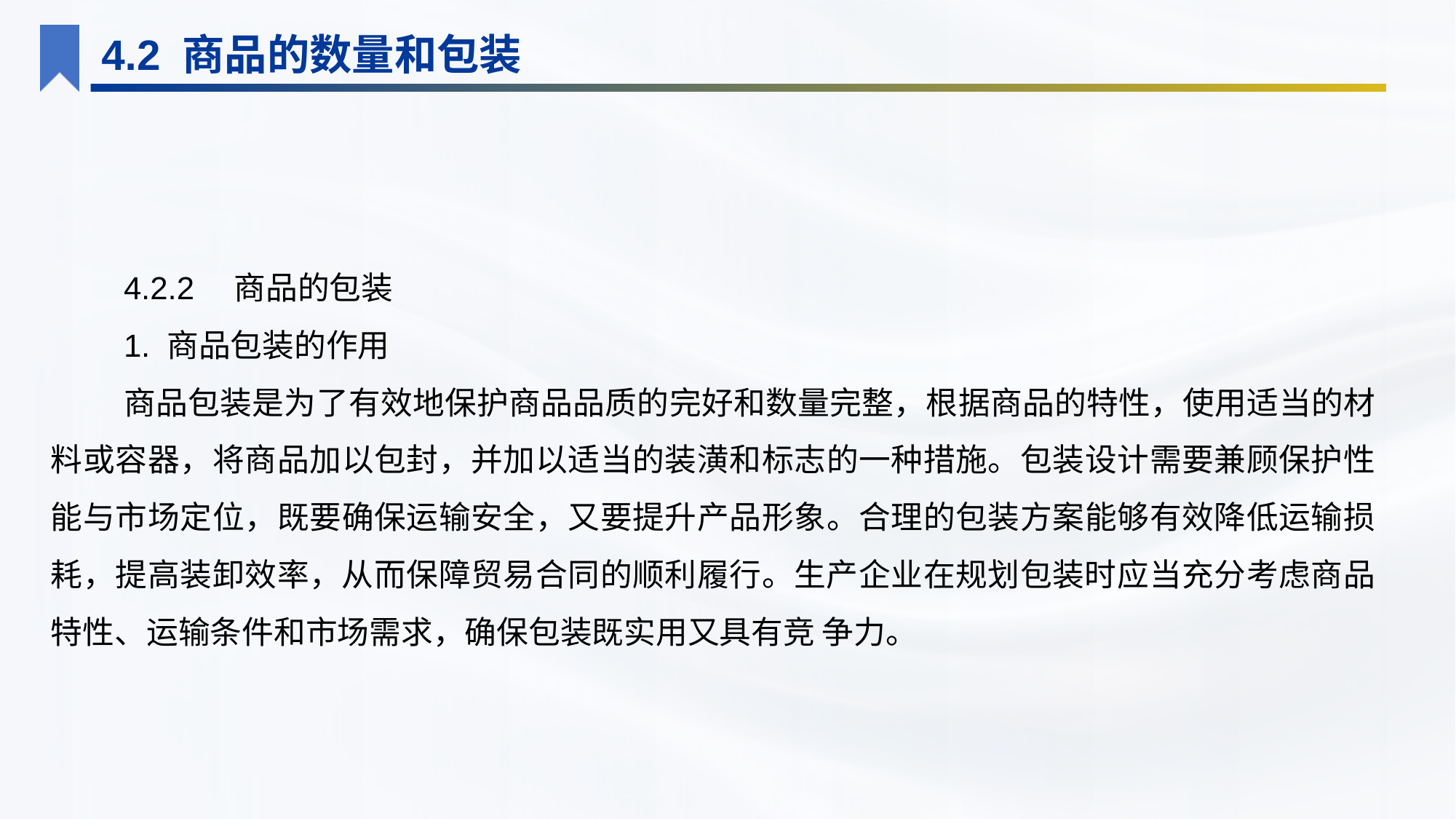

4.2 商品的数量和包装
4.2.2　商品的包装
1. 商品包装的作用
商品包装是为了有效地保护商品品质的完好和数量完整，根据商品的特性，使用适当的材料或容器，将商品加以包封，并加以适当的装潢和标志的一种措施。包装设计需要兼顾保护性能与市场定位，既要确保运输安全，又要提升产品形象。合理的包装方案能够有效降低运输损耗，提高装卸效率，从而保障贸易合同的顺利履行。生产企业在规划包装时应当充分考虑商品特性、运输条件和市场需求，确保包装既实用又具有竞 争力。